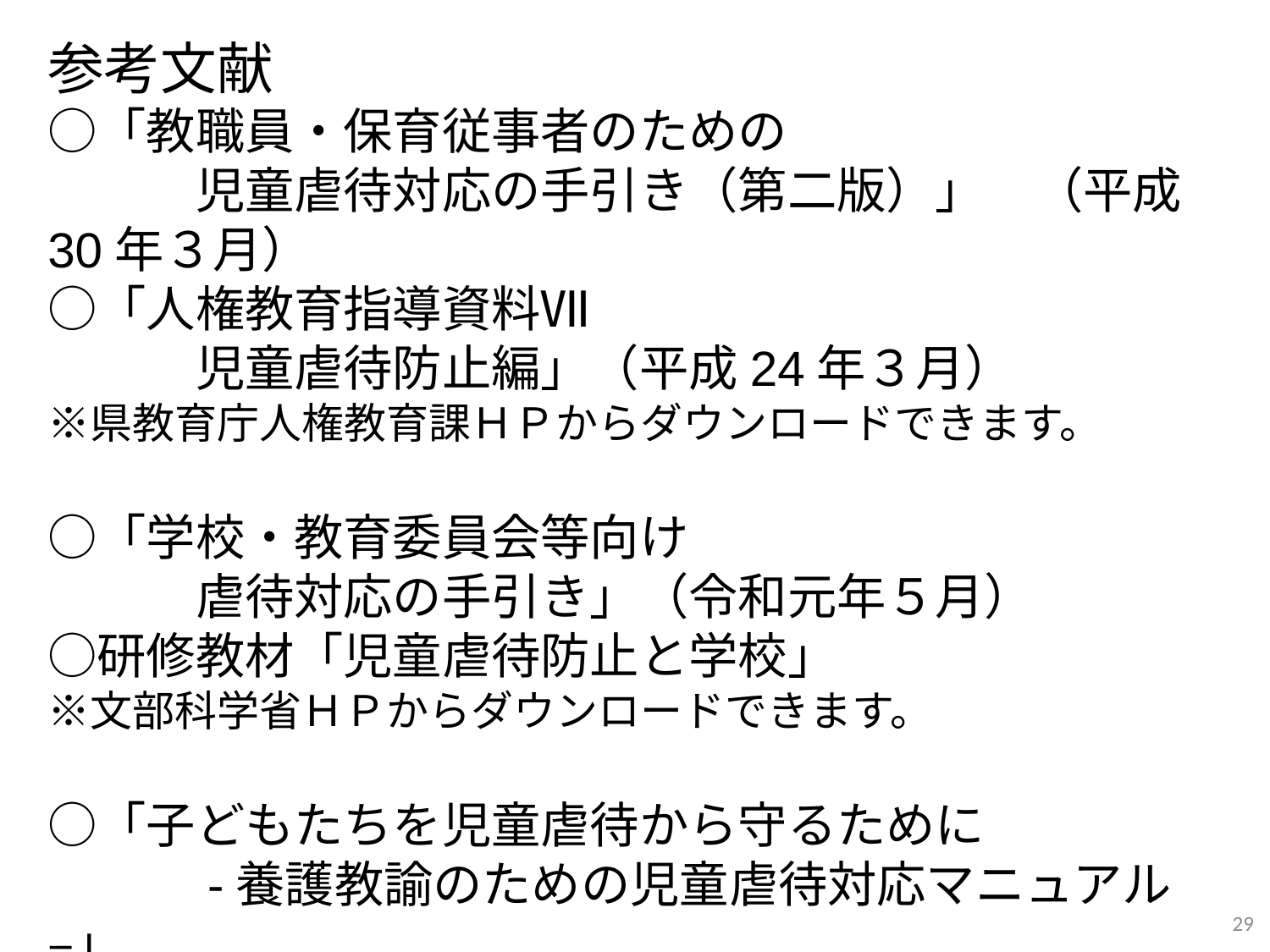

# 参考文献 ○「教職員・保育従事者のための 　　　児童虐待対応の手引き（第二版）」　（平成30年３月） ○「人権教育指導資料Ⅶ 　　　児童虐待防止編」（平成24年３月） ※県教育庁人権教育課ＨＰからダウンロードできます。 ○「学校・教育委員会等向け 　　　虐待対応の手引き」（令和元年５月） ○研修教材「児童虐待防止と学校」 ※文部科学省ＨＰからダウンロードできます。 ○「子どもたちを児童虐待から守るために 　　　-養護教諭のための児童虐待対応マニュアル–」 　　　（公益財団法人　日本学校保健会）
29